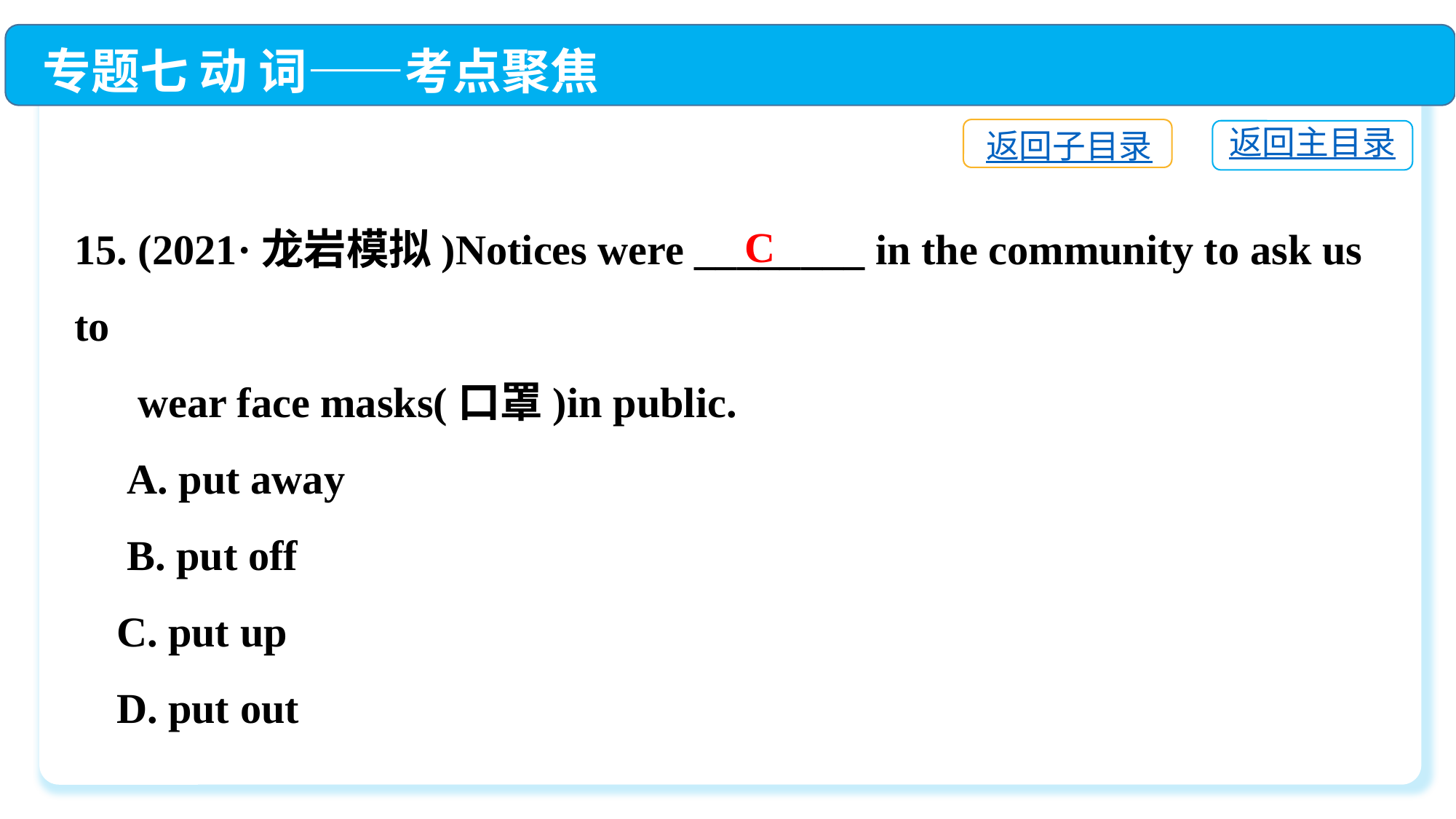

专题七 动 词——考点聚焦

返回子目录
返回主目录
15. (2021·龙岩模拟)Notices were ________ in the community to ask us to
      wear face masks(口罩)in public.
     A. put away
     B. put off
    C. put up
    D. put out
C